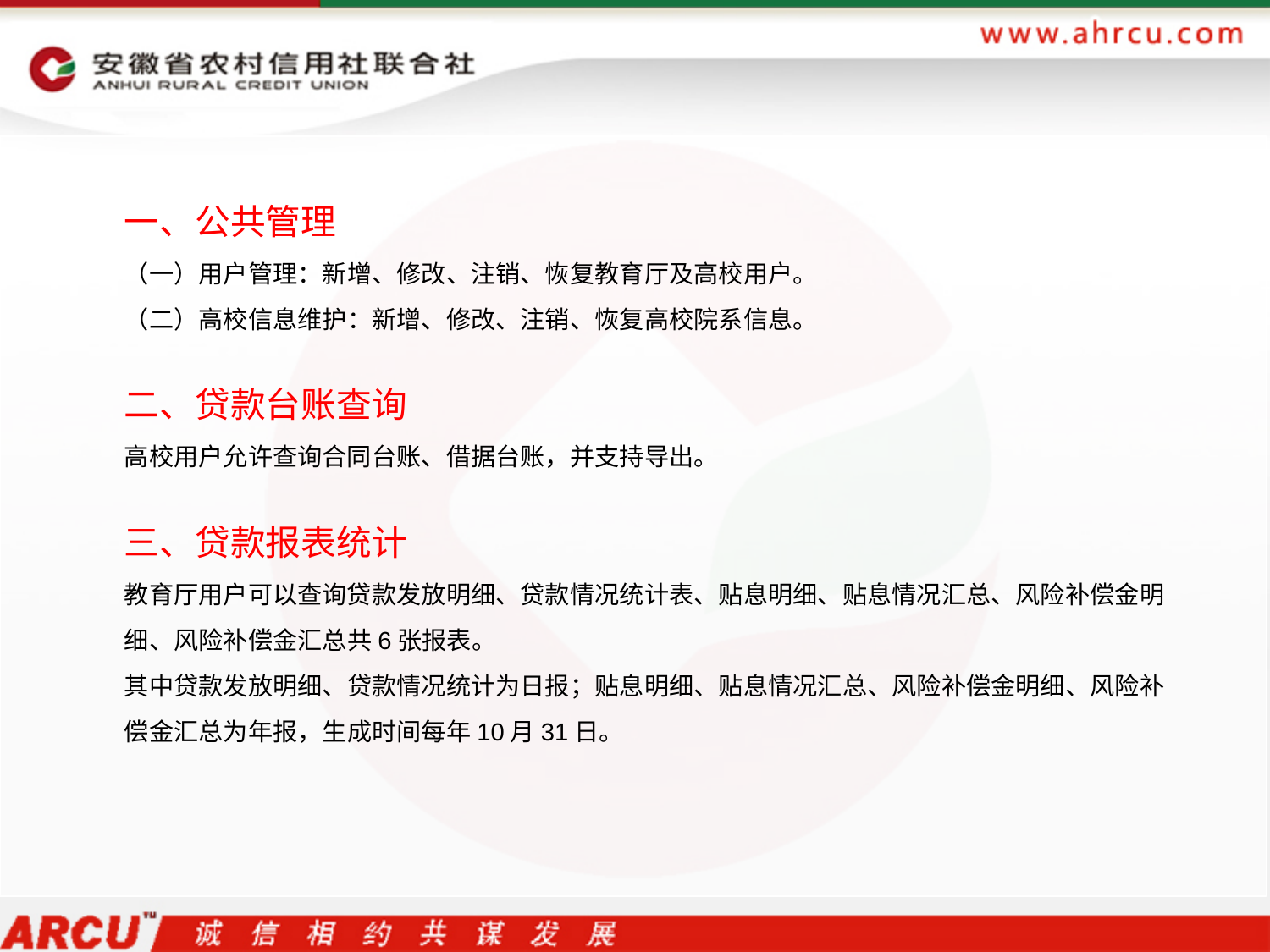

一、公共管理
（一）用户管理：新增、修改、注销、恢复教育厅及高校用户。
（二）高校信息维护：新增、修改、注销、恢复高校院系信息。

二、贷款台账查询
高校用户允许查询合同台账、借据台账，并支持导出。

三、贷款报表统计
教育厅用户可以查询贷款发放明细、贷款情况统计表、贴息明细、贴息情况汇总、风险补偿金明细、风险补偿金汇总共6张报表。
其中贷款发放明细、贷款情况统计为日报；贴息明细、贴息情况汇总、风险补偿金明细、风险补偿金汇总为年报，生成时间每年10月31日。